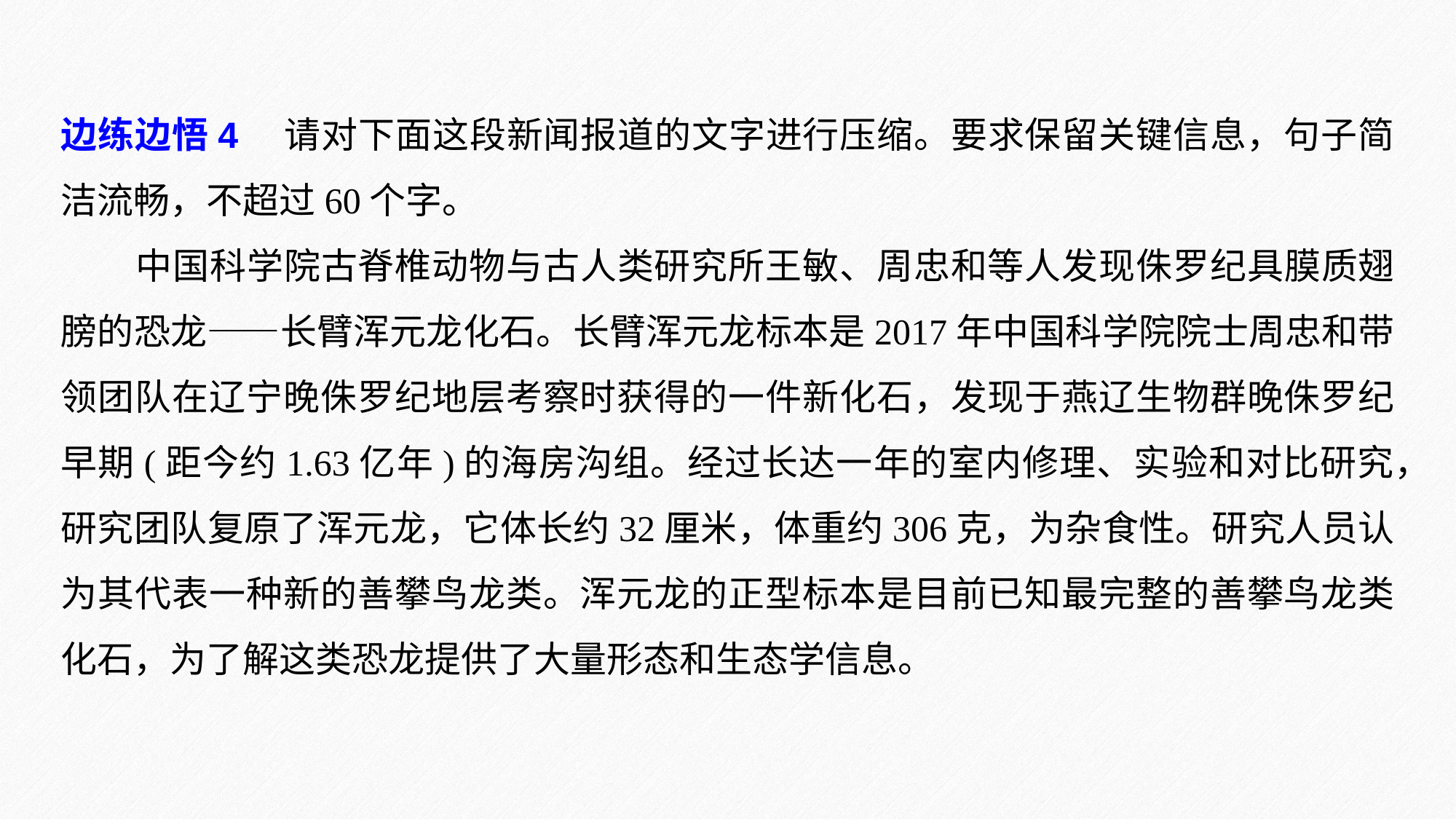

边练边悟4　请对下面这段新闻报道的文字进行压缩。要求保留关键信息，句子简洁流畅，不超过60个字。
中国科学院古脊椎动物与古人类研究所王敏、周忠和等人发现侏罗纪具膜质翅膀的恐龙——长臂浑元龙化石。长臂浑元龙标本是2017年中国科学院院士周忠和带领团队在辽宁晚侏罗纪地层考察时获得的一件新化石，发现于燕辽生物群晚侏罗纪早期(距今约1.63亿年)的海房沟组。经过长达一年的室内修理、实验和对比研究，研究团队复原了浑元龙，它体长约32厘米，体重约306克，为杂食性。研究人员认为其代表一种新的善攀鸟龙类。浑元龙的正型标本是目前已知最完整的善攀鸟龙类化石，为了解这类恐龙提供了大量形态和生态学信息。